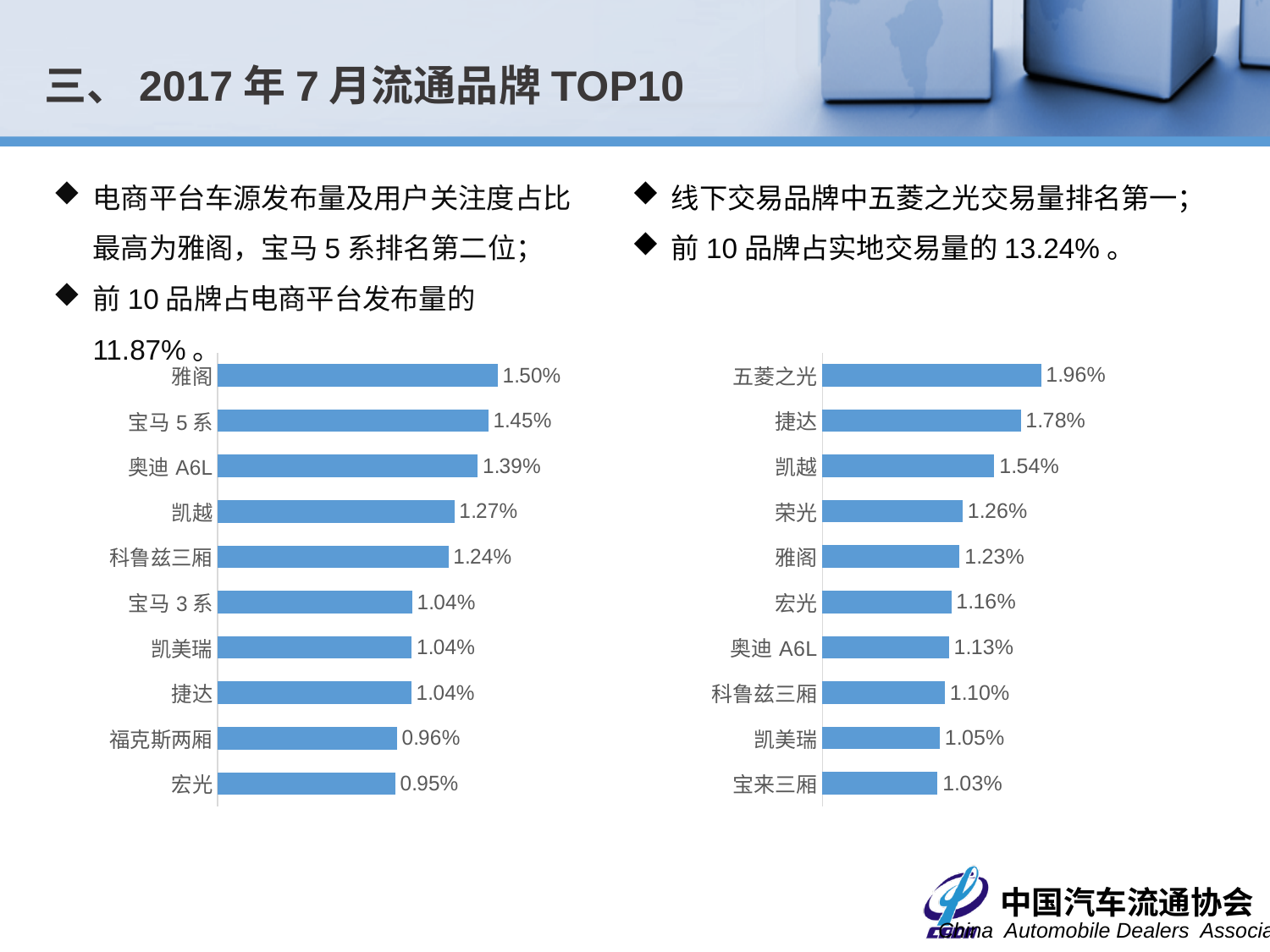

三、2017年7月流通品牌TOP10
电商平台车源发布量及用户关注度占比最高为雅阁，宝马5系排名第二位；
前10品牌占电商平台发布量的11.87%。
线下交易品牌中五菱之光交易量排名第一；
前10品牌占实地交易量的13.24%。

### Chart

| Category | 占比 |
|---|---|
| 五菱之光 | 0.019605331463590617 |
| 捷达 | 0.01778502902371114 |
| 凯越 | 0.015425377712756304 |
| 荣光 | 0.012580312417833571 |
| 雅阁 | 0.012310637982295848 |
| 宏光 | 0.011555549562790321 |
| 奥迪A6L | 0.01133981001436019 |
| 科鲁兹三厢 | 0.010982491387272749 |
| 凯美瑞 | 0.01053078670774708 |
| 宝来三厢 | 0.0103285308810938 |

### Chart

| Category | 占比 |
|---|---|
| 雅阁 | 0.014988575780655026 |
| 宝马5系 | 0.014501142421934498 |
| 奥迪A6L | 0.013922315308453947 |
| 凯越 | 0.012673267326732674 |
| 科鲁兹三厢 | 0.012353389185072353 |
| 宝马3系 | 0.01041888804265042 |
| 凯美瑞 | 0.010388423457730401 |
| 捷达 | 0.01037319116527038 |
| 福克斯两厢 | 0.00959634424980964 |
| 宏光 | 0.009504950495049505 |